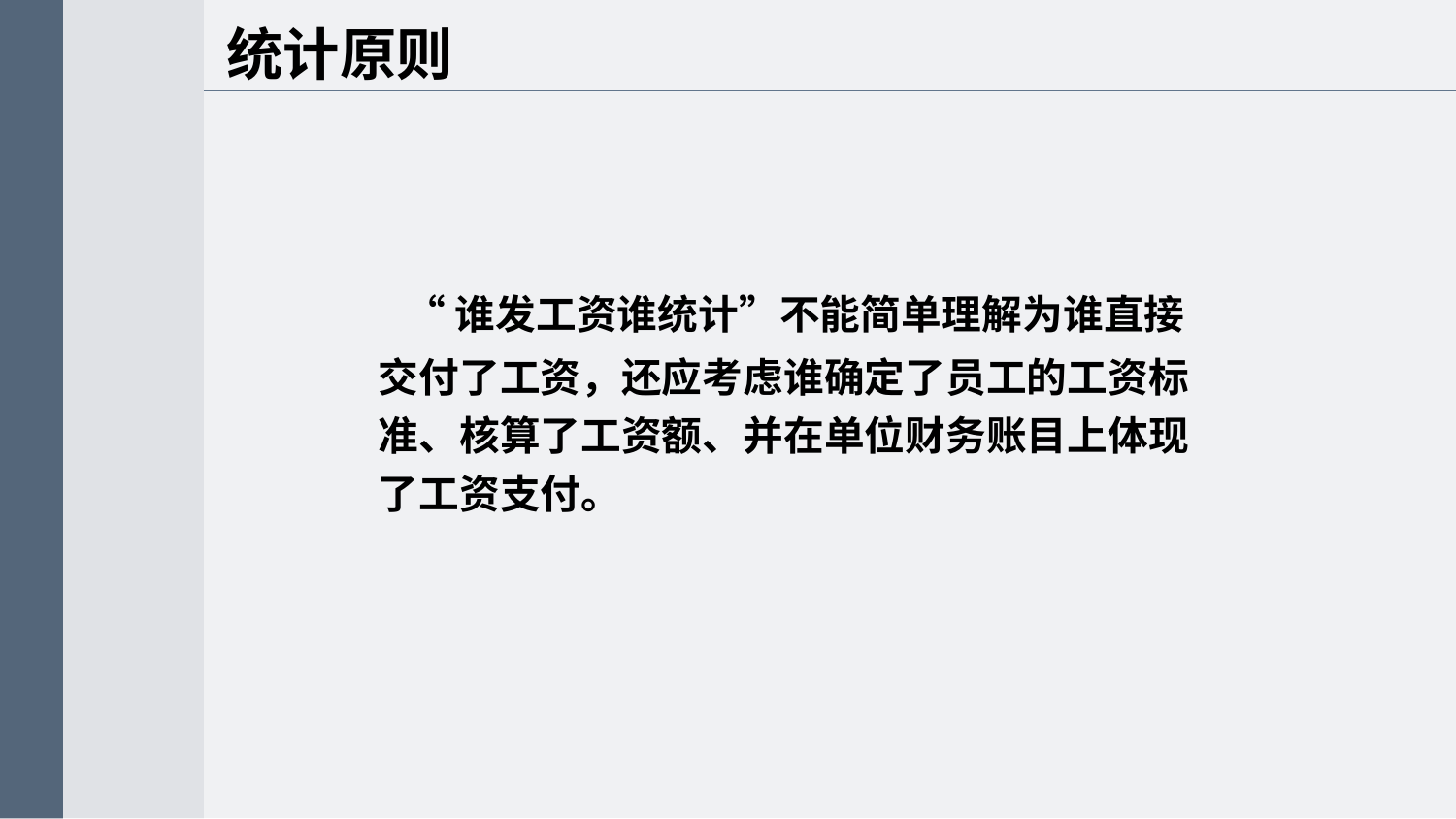

统计原则

 “谁发工资谁统计”不能简单理解为谁直接交付了工资，还应考虑谁确定了员工的工资标准、核算了工资额、并在单位财务账目上体现了工资支付。